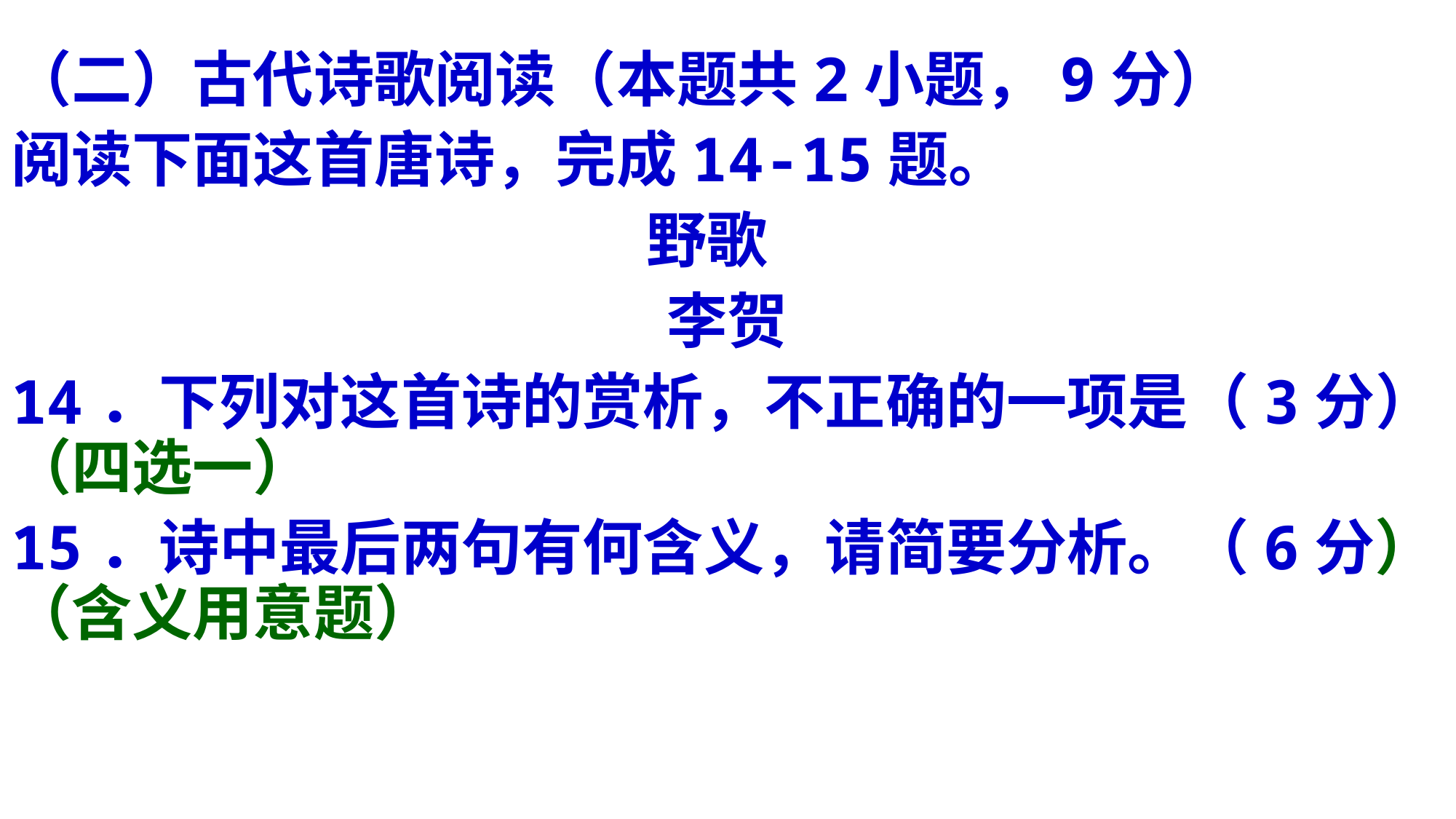

（二）古代诗歌阅读（本题共2小题，9分）
阅读下面这首唐诗，完成14-15题。
野歌
李贺
14．下列对这首诗的赏析，不正确的一项是（3分）（四选一）
15．诗中最后两句有何含义，请简要分析。（6分）（含义用意题）

#